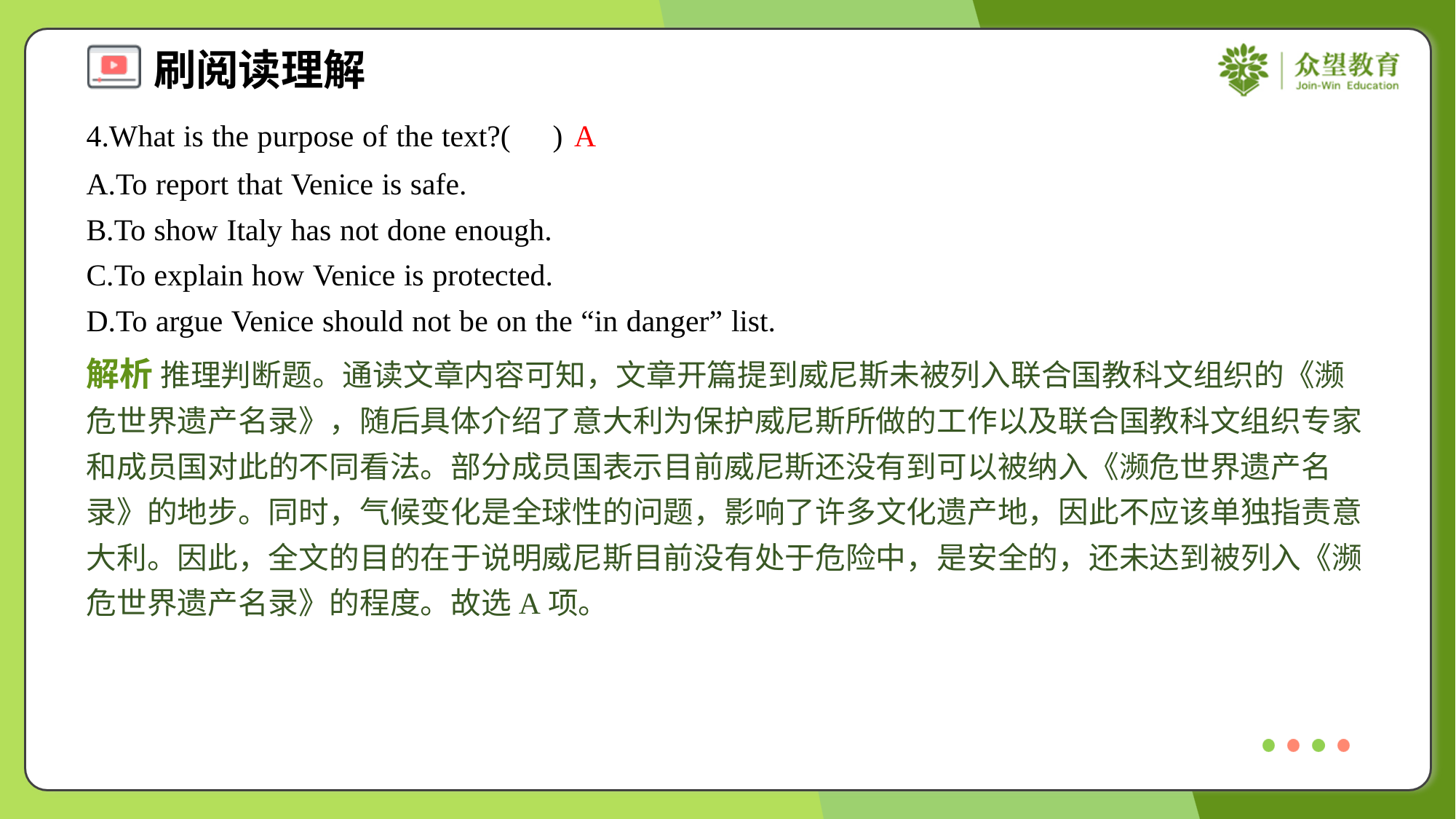

4.What is the purpose of the text?(     )
A
A.To report that Venice is safe.
B.To show Italy has not done enough.
C.To explain how Venice is protected.
D.To argue Venice should not be on the “in danger” list.
解析 推理判断题。通读文章内容可知，文章开篇提到威尼斯未被列入联合国教科文组织的《濒危世界遗产名录》，随后具体介绍了意大利为保护威尼斯所做的工作以及联合国教科文组织专家和成员国对此的不同看法。部分成员国表示目前威尼斯还没有到可以被纳入《濒危世界遗产名录》的地步。同时，气候变化是全球性的问题，影响了许多文化遗产地，因此不应该单独指责意大利。因此，全文的目的在于说明威尼斯目前没有处于危险中，是安全的，还未达到被列入《濒危世界遗产名录》的程度。故选A项。